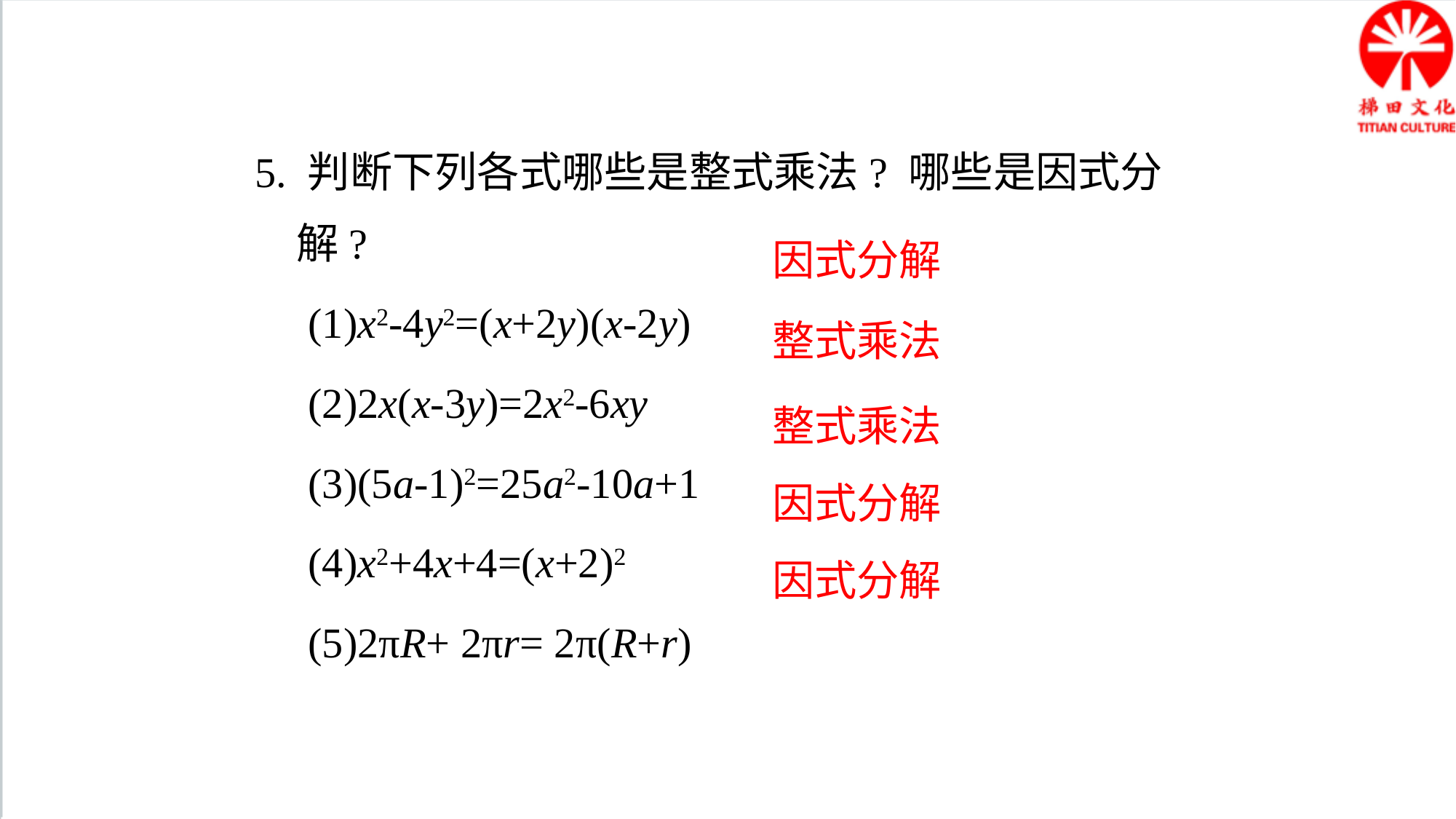

5. 判断下列各式哪些是整式乘法? 哪些是因式分解?
     (1)x2-4y2=(x+2y)(x-2y)
     (2)2x(x-3y)=2x2-6xy
     (3)(5a-1)2=25a2-10a+1
     (4)x2+4x+4=(x+2)2
     (5)2πR+ 2πr= 2π(R+r)
因式分解
整式乘法
整式乘法
因式分解
因式分解